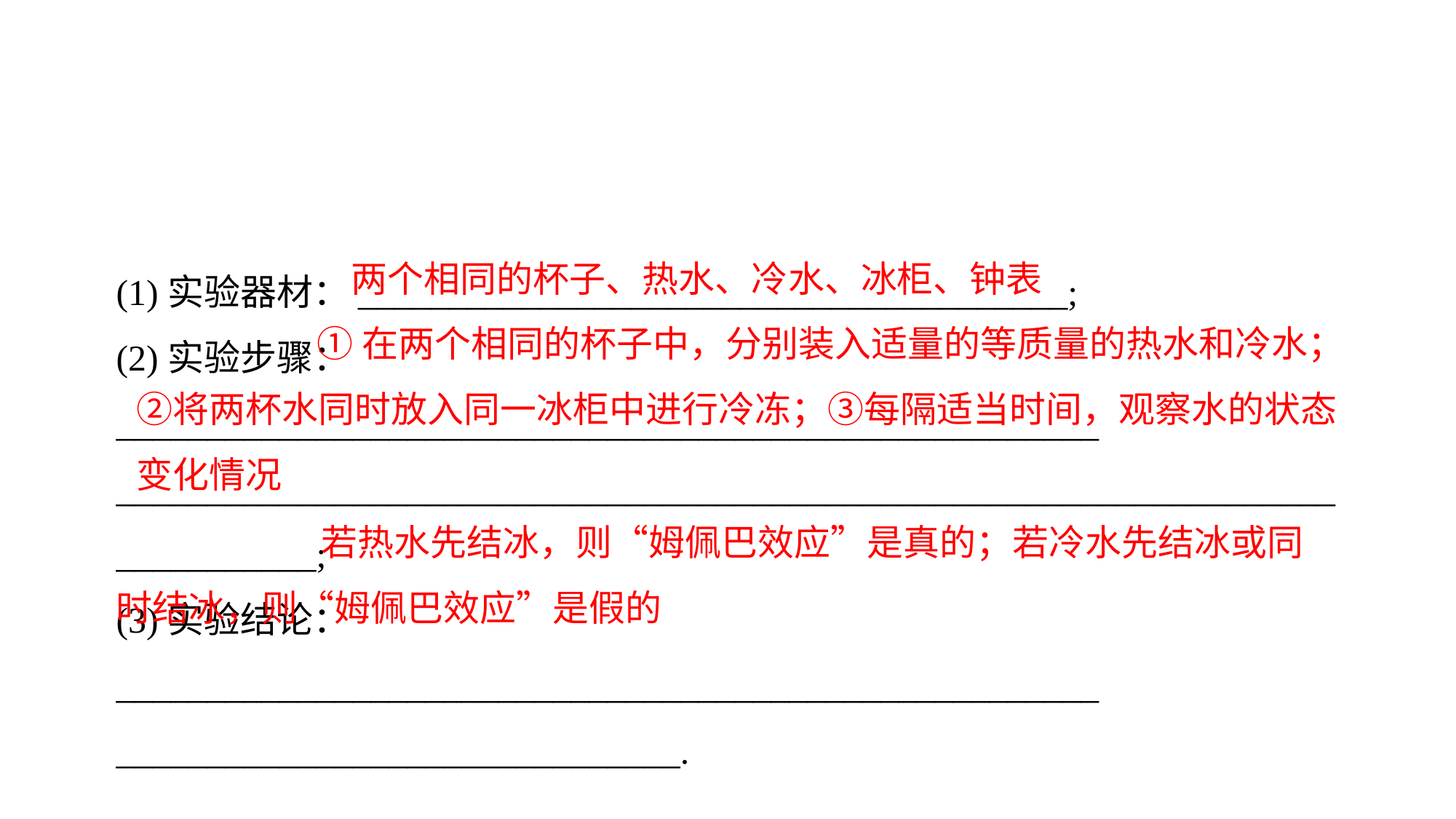

两个相同的杯子、热水、冷水、冰柜、钟表
(1)实验器材：_______________________________________;
(2)实验步骤：______________________________________________________
______________________________________________________________________________; (3)实验结论：______________________________________________________
_______________________________.
                      ①在两个相同的杯子中，分别装入适量的等质量的热水和冷水；②将两杯水同时放入同一冰柜中进行冷冻；③每隔适当时间，观察水的状态变化情况
                        若热水先结冰，则“姆佩巴效应”是真的；若冷水先结冰或同时结冰，则“姆佩巴效应”是假的